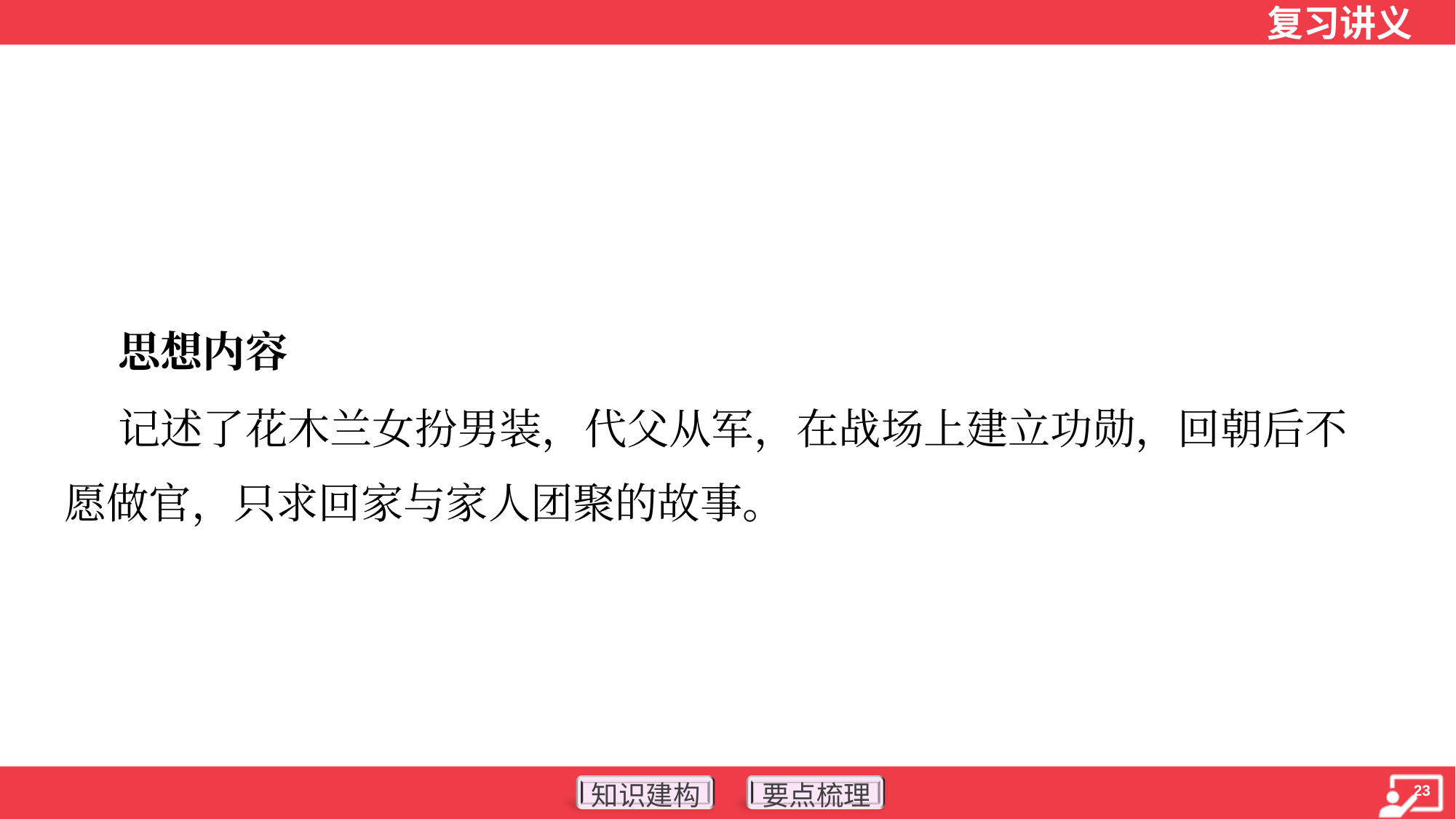

思想内容
    记述了花木兰女扮男装，代父从军，在战场上建立功勋，回朝后不
愿做官，只求回家与家人团聚的故事。